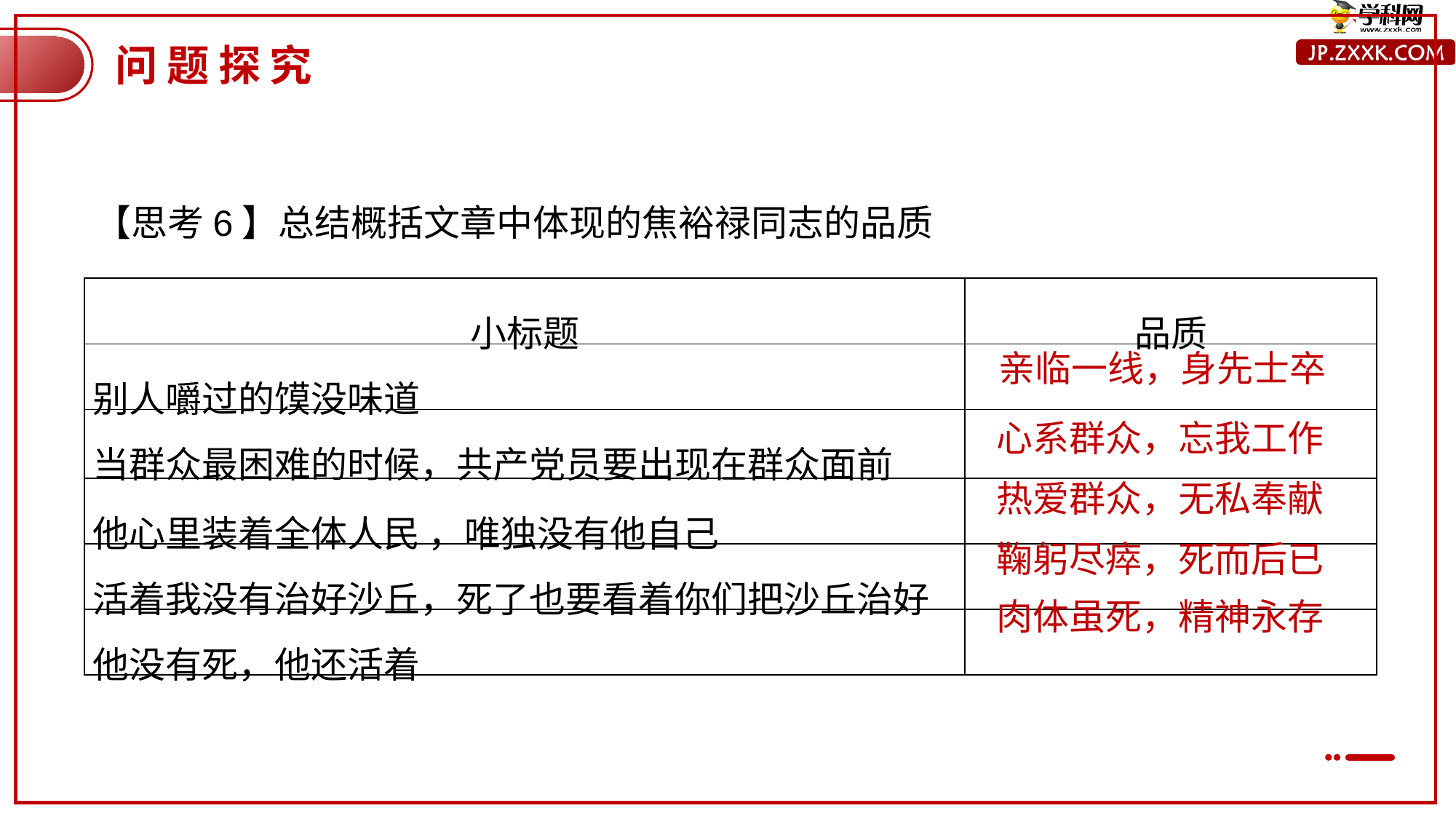

问题探究

【思考6】总结概括文章中体现的焦裕禄同志的品质
简介
鼠标点击这里，输入您的文本文字，更改文字的颜色或者大小属性。
| 小标题 | 品质 |
| --- | --- |
| 别人嚼过的馍没味道 |  |
| 当群众最困难的时候，共产党员要出现在群众面前 |  |
| 他心里装着全体人民 ，唯独没有他自己 |  |
| 活着我没有治好沙丘，死了也要看着你们把沙丘治好 |  |
| 他没有死，他还活着 |  |
亲临一线，身先士卒
心系群众，忘我工作
热爱群众，无私奉献
鞠躬尽瘁，死而后已
肉体虽死，精神永存